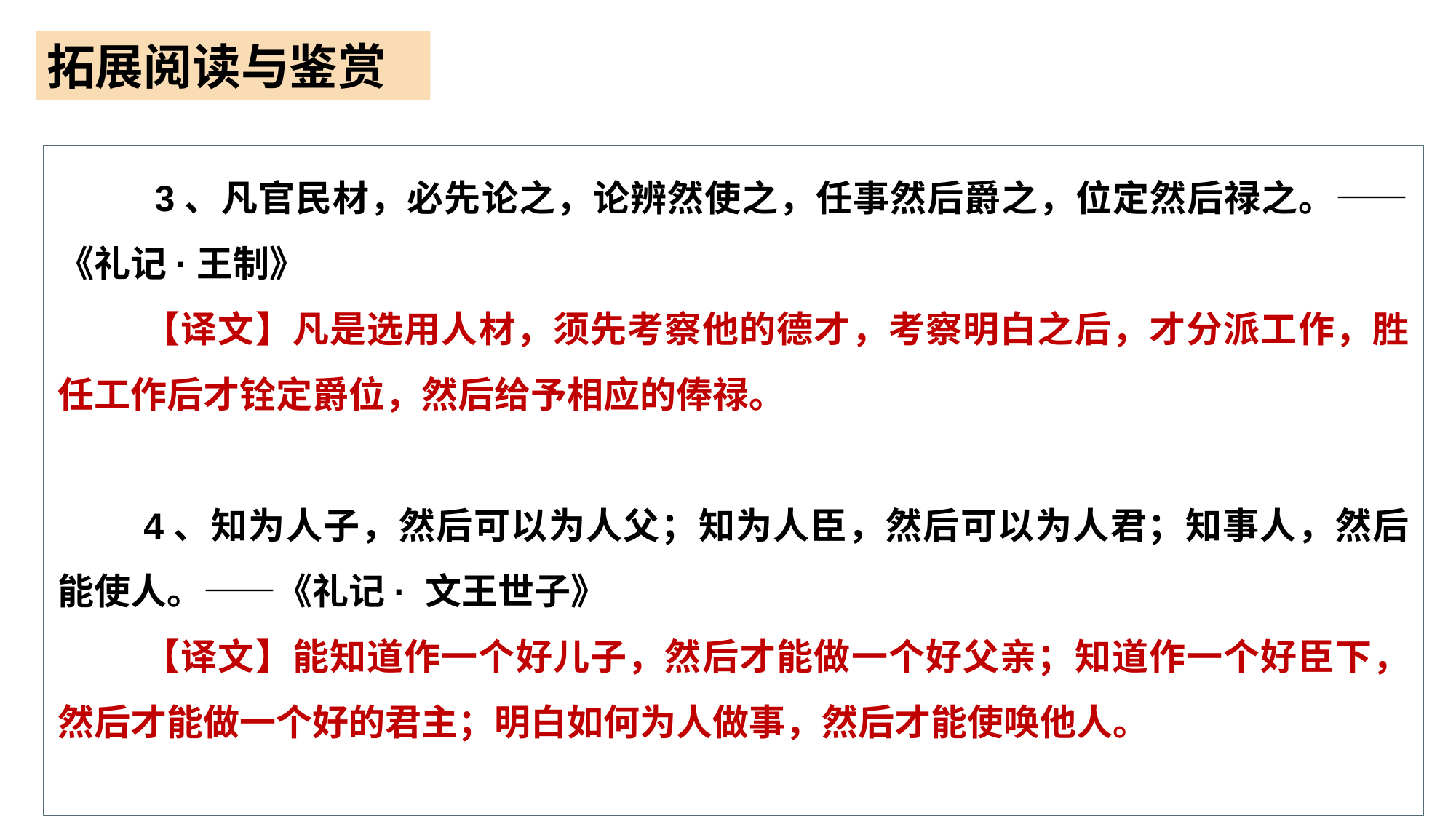

拓展阅读与鉴赏
 3、凡官民材，必先论之，论辨然使之，任事然后爵之，位定然后禄之。——《礼记·王制》
【译文】凡是选用人材，须先考察他的德才，考察明白之后，才分派工作，胜任工作后才铨定爵位，然后给予相应的俸禄。

4、知为人子，然后可以为人父；知为人臣，然后可以为人君；知事人，然后能使人。——《礼记· 文王世子》
【译文】能知道作一个好儿子，然后才能做一个好父亲；知道作一个好臣下，然后才能做一个好的君主；明白如何为人做事，然后才能使唤他人。